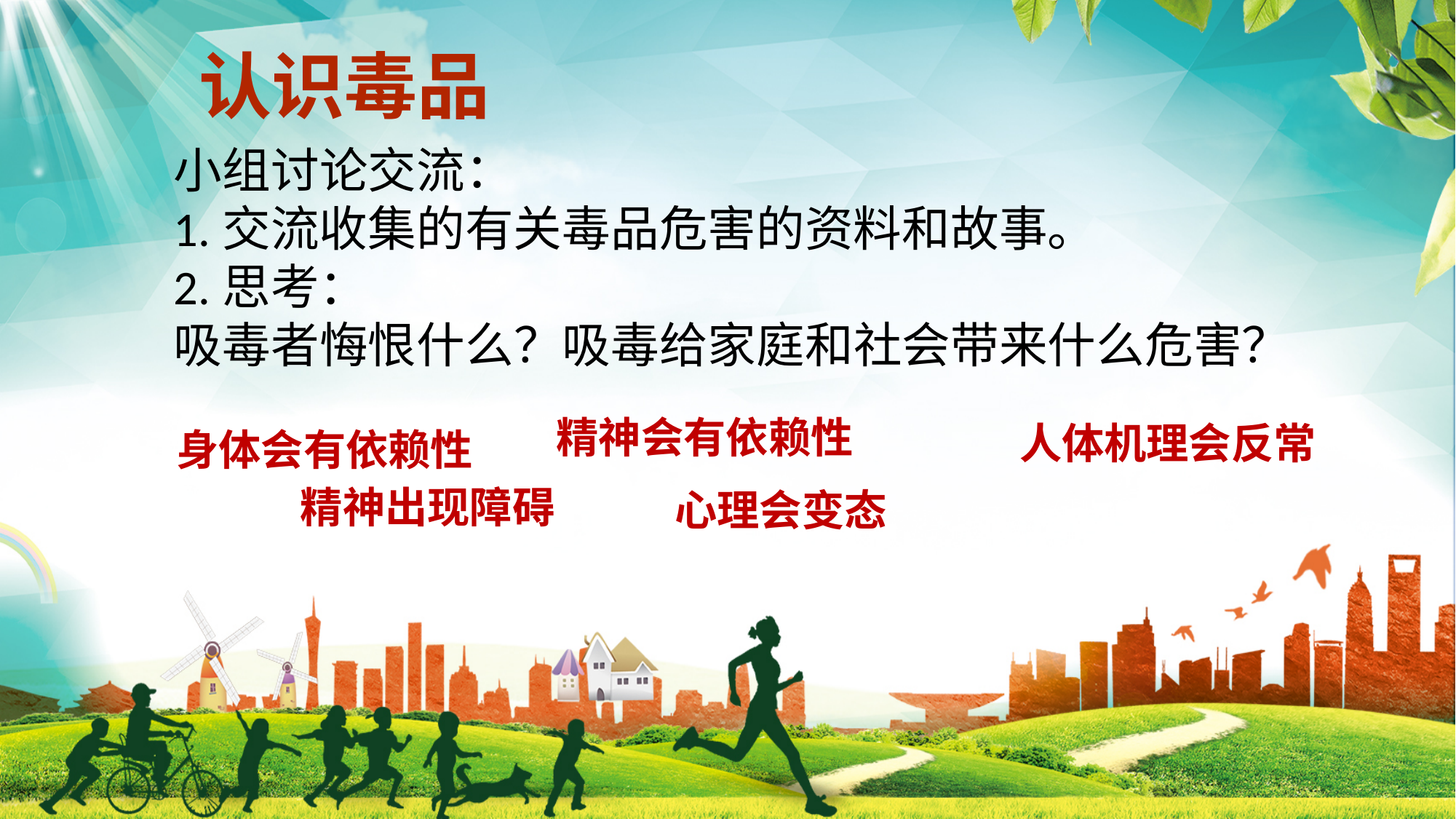

认识毒品
小组讨论交流：
1.交流收集的有关毒品危害的资料和故事。
2.思考：
吸毒者悔恨什么？吸毒给家庭和社会带来什么危害？
精神会有依赖性
人体机理会反常
身体会有依赖性
精神出现障碍
心理会变态